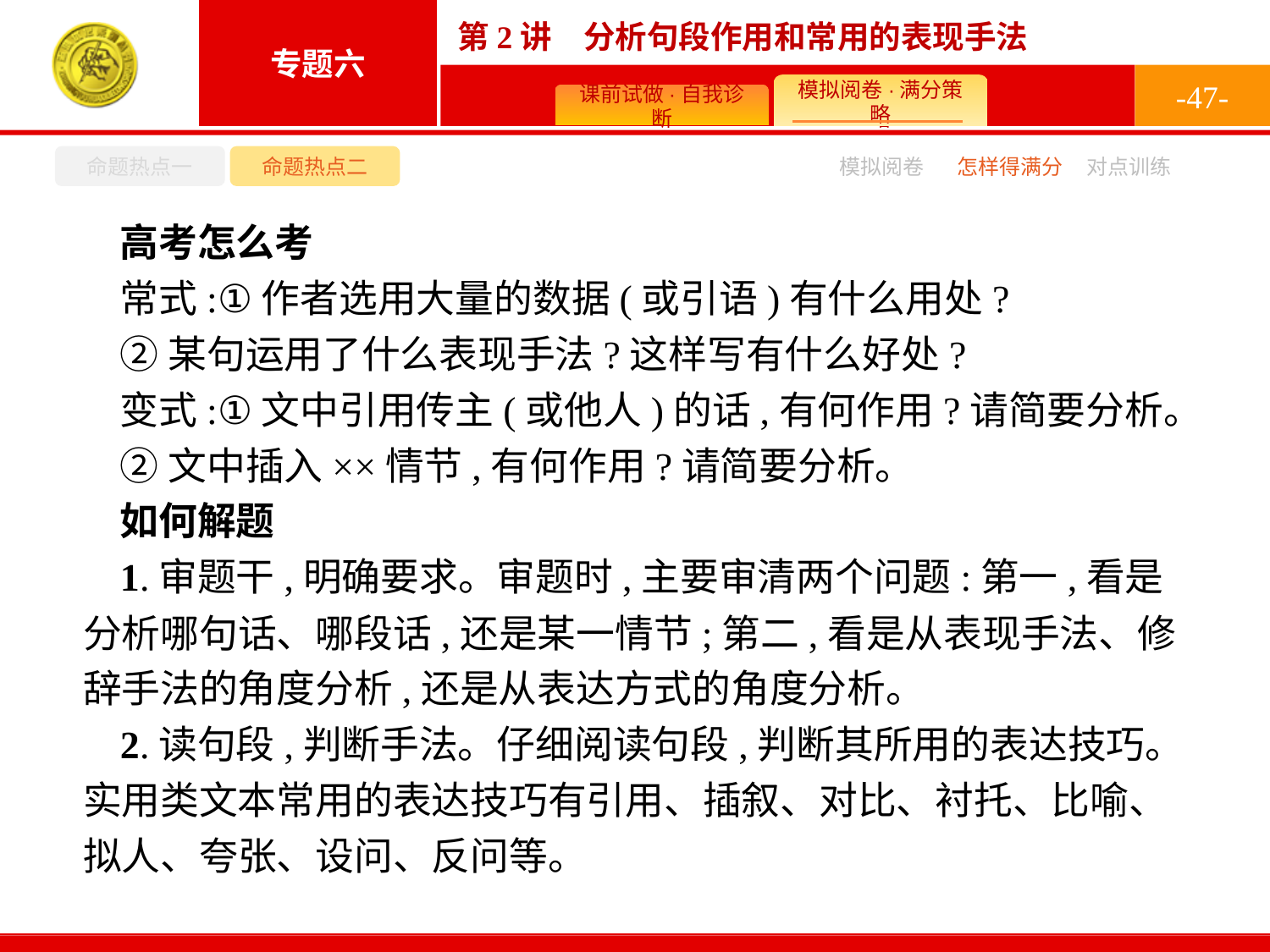

-47-
命题热点一
命题热点二
怎样得满分
模拟阅卷
对点训练
高考怎么考
常式:①作者选用大量的数据(或引语)有什么用处?
②某句运用了什么表现手法?这样写有什么好处?
变式:①文中引用传主(或他人)的话,有何作用?请简要分析。
②文中插入××情节,有何作用?请简要分析。
如何解题
1.审题干,明确要求。审题时,主要审清两个问题:第一,看是分析哪句话、哪段话,还是某一情节;第二,看是从表现手法、修辞手法的角度分析,还是从表达方式的角度分析。
2.读句段,判断手法。仔细阅读句段,判断其所用的表达技巧。实用类文本常用的表达技巧有引用、插叙、对比、衬托、比喻、拟人、夸张、设问、反问等。